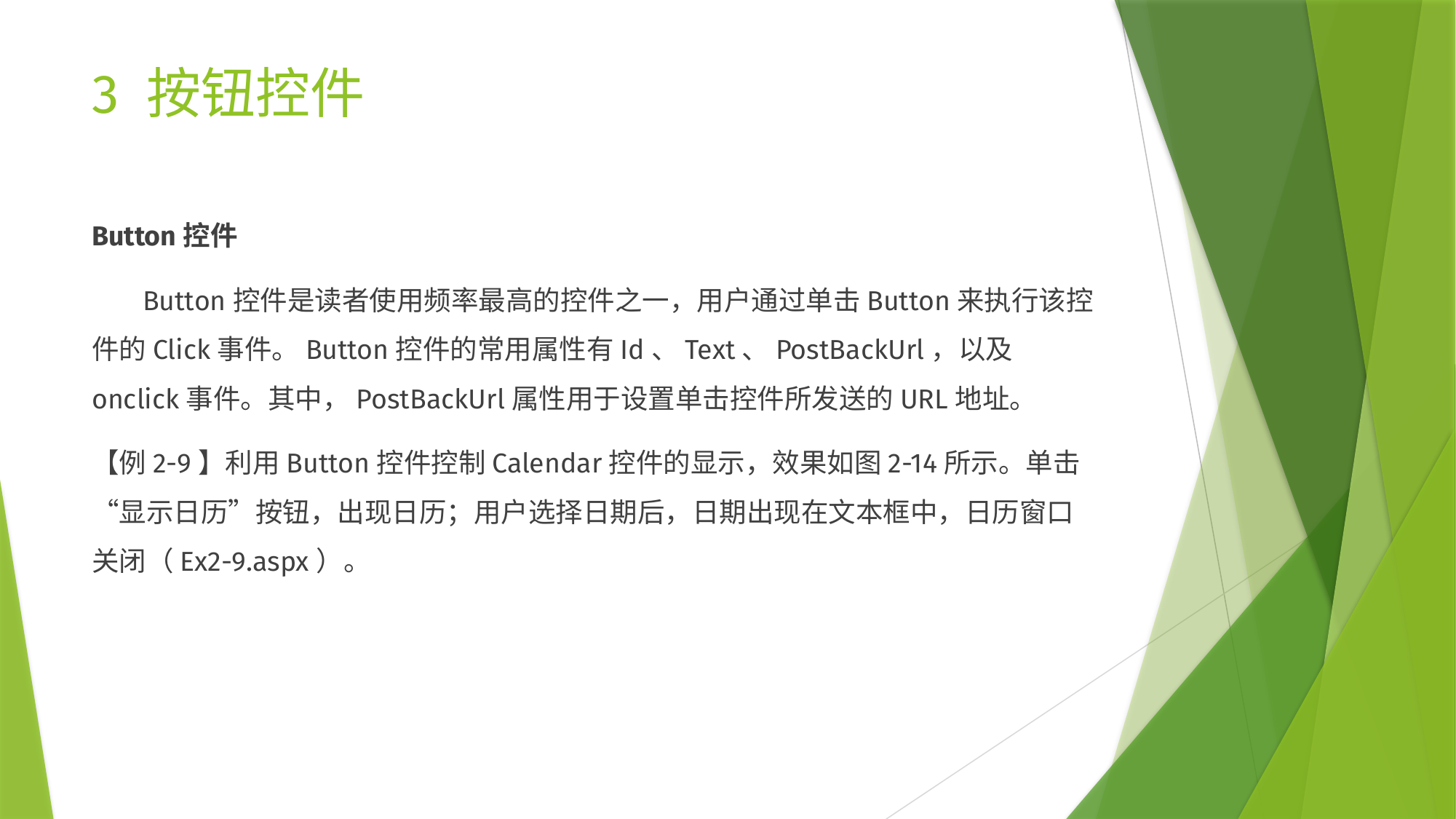

# 3 按钮控件
Button控件
       Button控件是读者使用频率最高的控件之一，用户通过单击Button来执行该控件的Click事件。Button控件的常用属性有Id、Text、PostBackUrl，以及onclick事件。其中，PostBackUrl属性用于设置单击控件所发送的URL地址。
【例2-9】利用Button控件控制Calendar控件的显示，效果如图2-14所示。单击“显示日历”按钮，出现日历；用户选择日期后，日期出现在文本框中，日历窗口关闭（Ex2-9.aspx）。